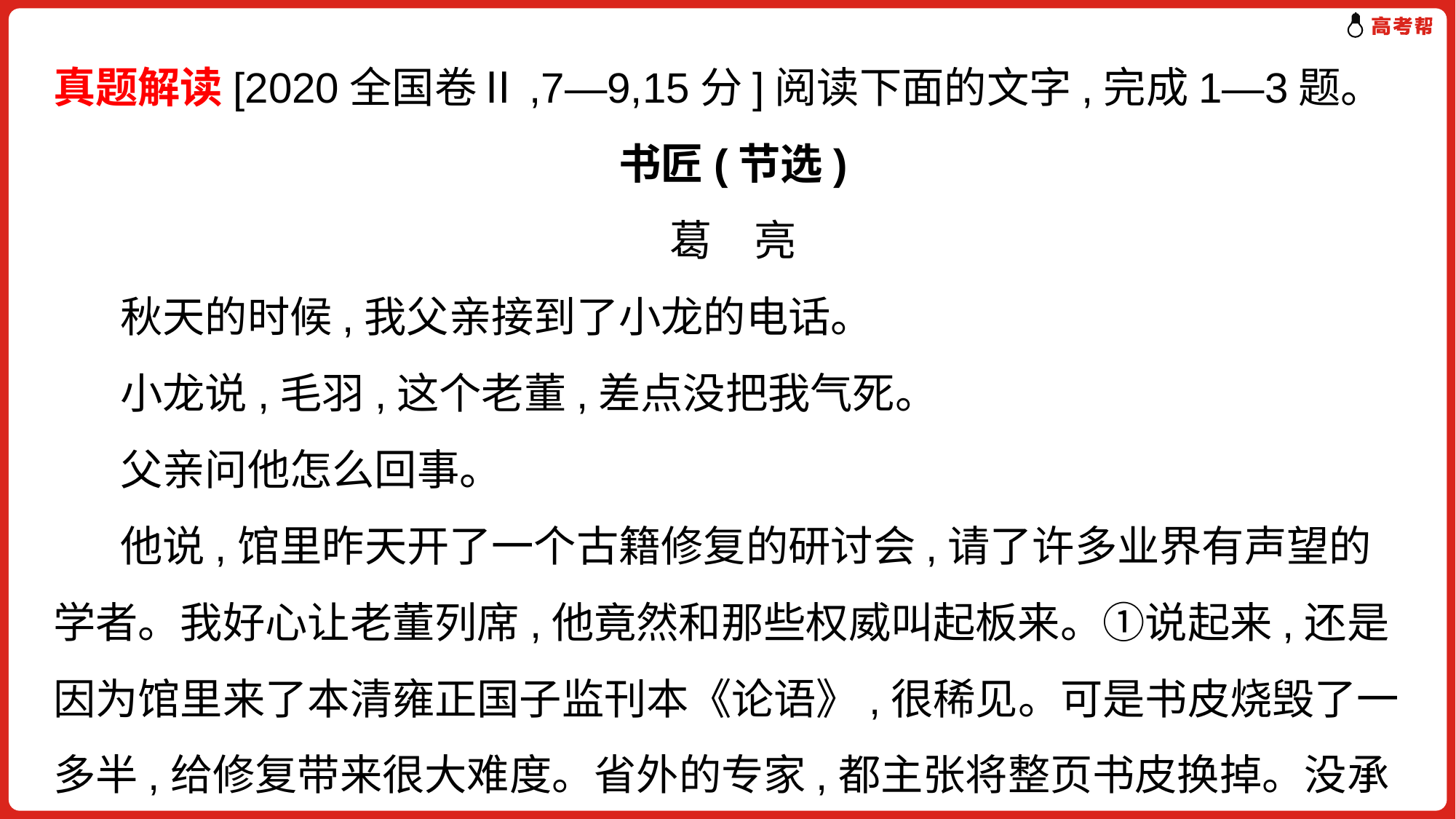

真题解读[2020全国卷Ⅱ,7—9,15分]阅读下面的文字,完成1—3题。
书匠(节选)
葛　亮
      秋天的时候,我父亲接到了小龙的电话。
      小龙说,毛羽,这个老董,差点没把我气死。
      父亲问他怎么回事。
      他说,馆里昨天开了一个古籍修复的研讨会,请了许多业界有声望的学者。我好心让老董列席,他竟然和那些权威叫起板来。①说起来,还是因为馆里来了本清雍正国子监刊本《论语》,很稀见。可是书皮烧毁了一多半,给修复带来很大难度。省外的专家,都主张将整页书皮换掉。没承想老董